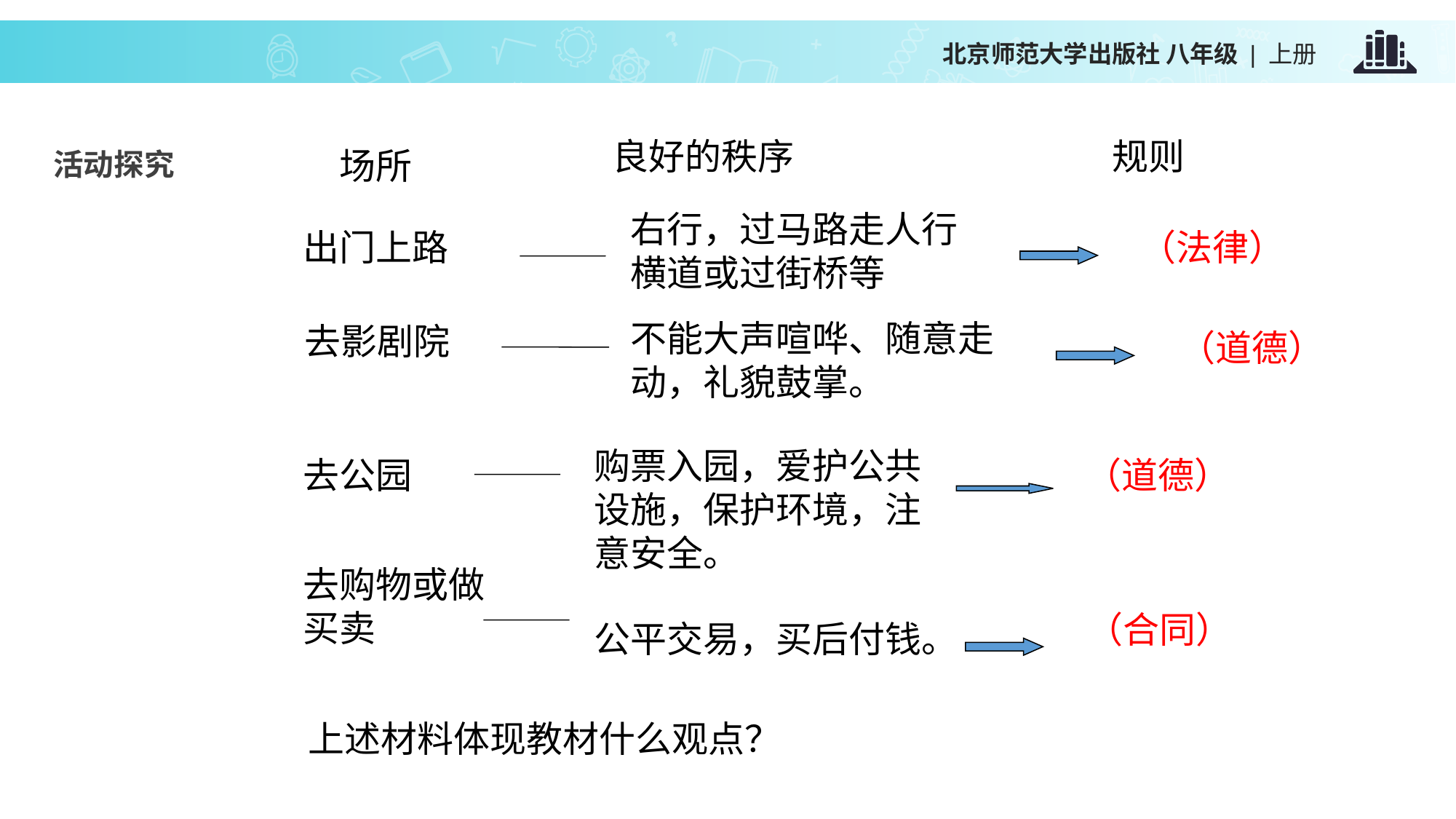

良好的秩序
规则
场所
活动探究
右行，过马路走人行横道或过街桥等
出门上路
（法律）

不能大声喧哗、随意走动，礼貌鼓掌。
去影剧院
（道德）

购票入园，爱护公共设施，保护环境，注意安全。
去公园
（道德）

去购物或做买卖
（合同）
公平交易，买后付钱。

上述材料体现教材什么观点？